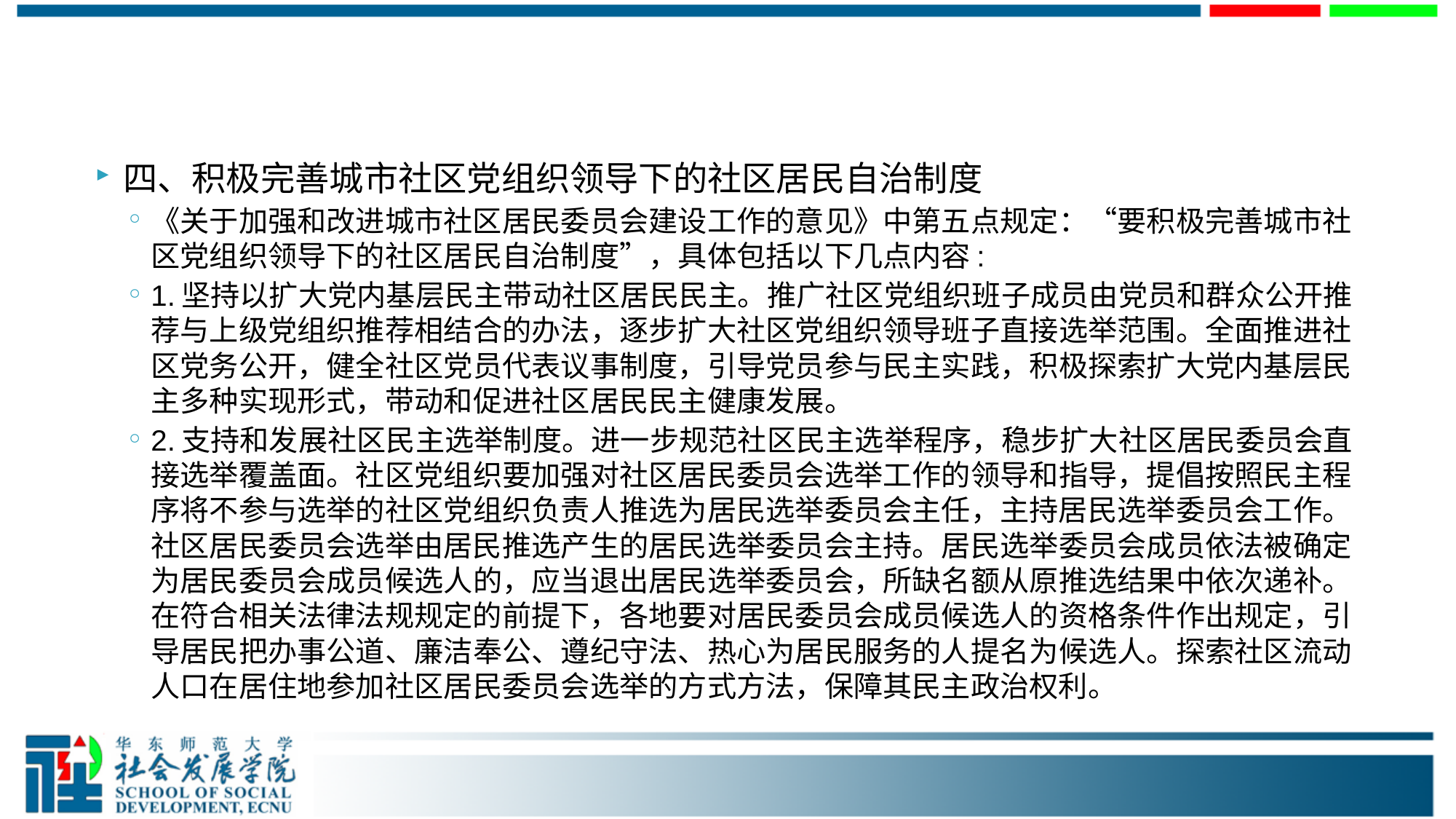

#
四、积极完善城市社区党组织领导下的社区居民自治制度
《关于加强和改进城市社区居民委员会建设工作的意见》中第五点规定：“要积极完善城市社区党组织领导下的社区居民自治制度”，具体包括以下几点内容:
1.坚持以扩大党内基层民主带动社区居民民主。推广社区党组织班子成员由党员和群众公开推荐与上级党组织推荐相结合的办法，逐步扩大社区党组织领导班子直接选举范围。全面推进社区党务公开，健全社区党员代表议事制度，引导党员参与民主实践，积极探索扩大党内基层民主多种实现形式，带动和促进社区居民民主健康发展。
2.支持和发展社区民主选举制度。进一步规范社区民主选举程序，稳步扩大社区居民委员会直接选举覆盖面。社区党组织要加强对社区居民委员会选举工作的领导和指导，提倡按照民主程序将不参与选举的社区党组织负责人推选为居民选举委员会主任，主持居民选举委员会工作。社区居民委员会选举由居民推选产生的居民选举委员会主持。居民选举委员会成员依法被确定为居民委员会成员候选人的，应当退出居民选举委员会，所缺名额从原推选结果中依次递补。在符合相关法律法规规定的前提下，各地要对居民委员会成员候选人的资格条件作出规定，引导居民把办事公道、廉洁奉公、遵纪守法、热心为居民服务的人提名为候选人。探索社区流动人口在居住地参加社区居民委员会选举的方式方法，保障其民主政治权利。